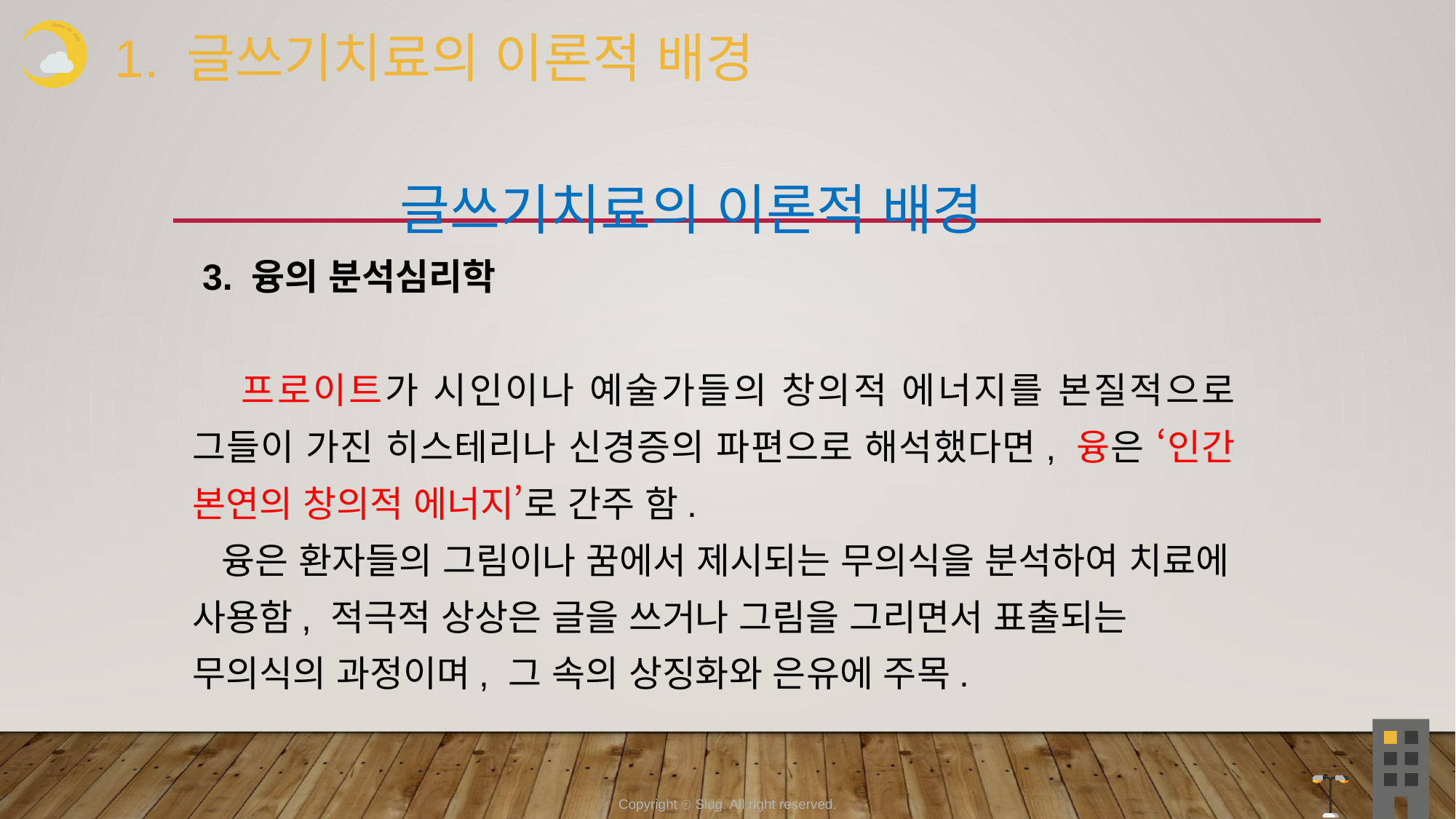

1. 글쓰기치료의 이론적 배경

                글쓰기치료의 이론적 배경
 3. 융의 분석심리학

   프로이트가 시인이나 예술가들의 창의적 에너지를 본질적으로 그들이 가진 히스테리나 신경증의 파편으로 해석했다면, 융은 ‘인간 본연의 창의적 에너지’로 간주 함.
  융은 환자들의 그림이나 꿈에서 제시되는 무의식을 분석하여 치료에 사용함, 적극적 상상은 글을 쓰거나 그림을 그리면서 표출되는 무의식의 과정이며, 그 속의 상징화와 은유에 주목.

Copyright ⓒ Slug. All right reserved.